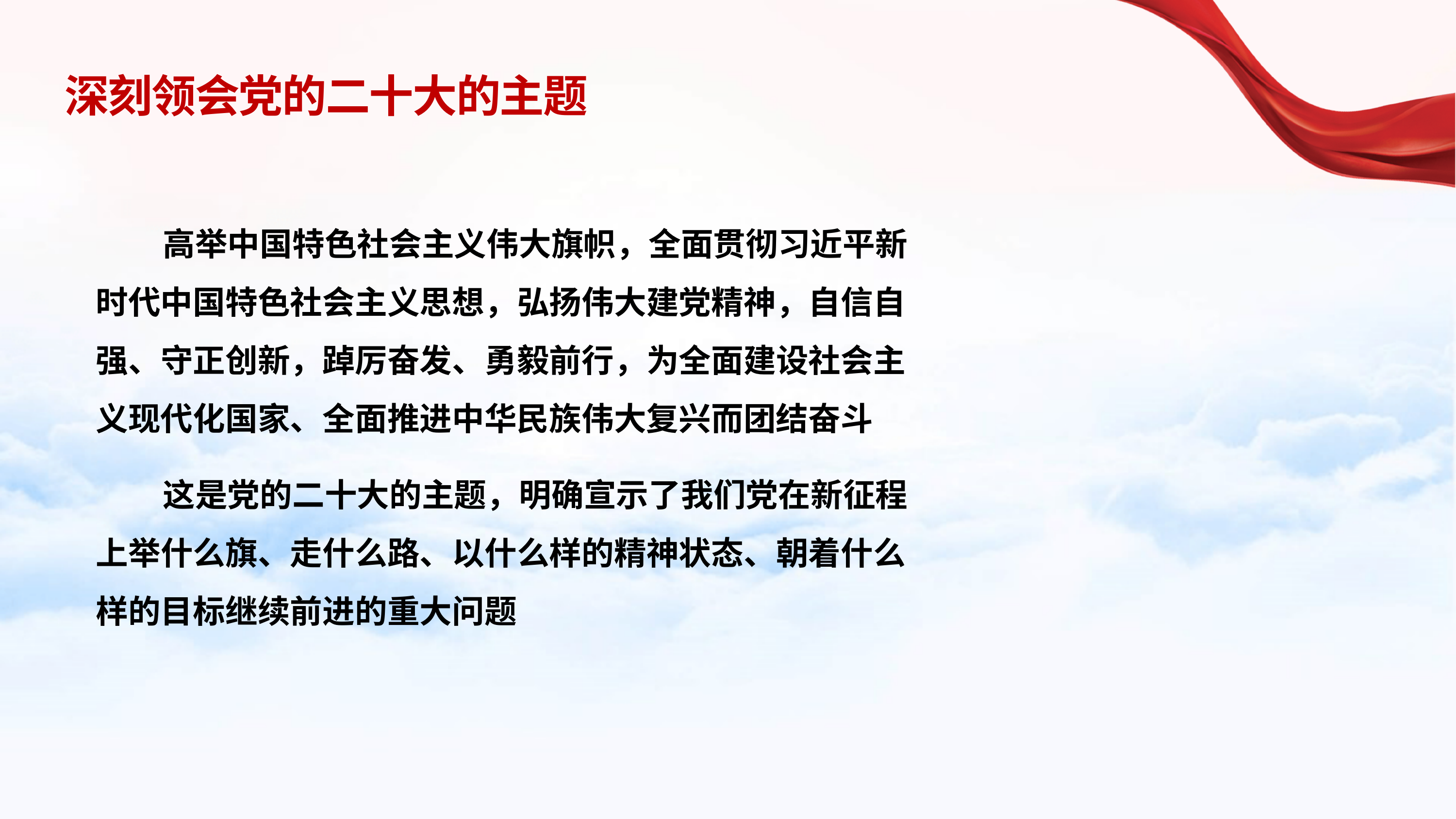

# 深刻领会党的二十大的主题
        高举中国特色社会主义伟大旗帜，全面贯彻习近平新时代中国特色社会主义思想，弘扬伟大建党精神，自信自强、守正创新，踔厉奋发、勇毅前行，为全面建设社会主义现代化国家、全面推进中华民族伟大复兴而团结奋斗
        这是党的二十大的主题，明确宣示了我们党在新征程上举什么旗、走什么路、以什么样的精神状态、朝着什么样的目标继续前进的重大问题